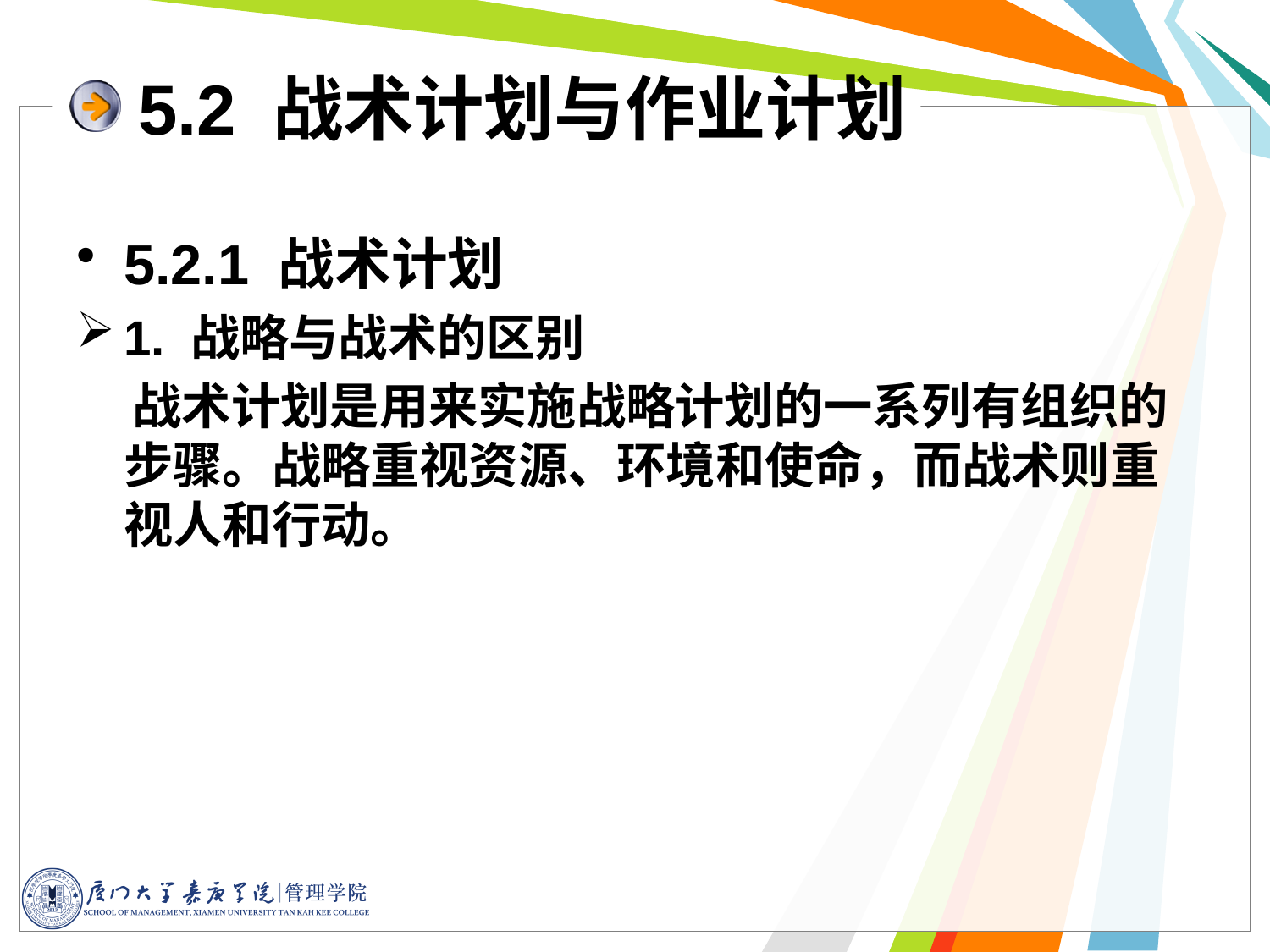

5.2 战术计划与作业计划
5.2.1 战术计划
1. 战略与战术的区别
    战术计划是用来实施战略计划的一系列有组织的步骤。战略重视资源、环境和使命，而战术则重视人和行动。